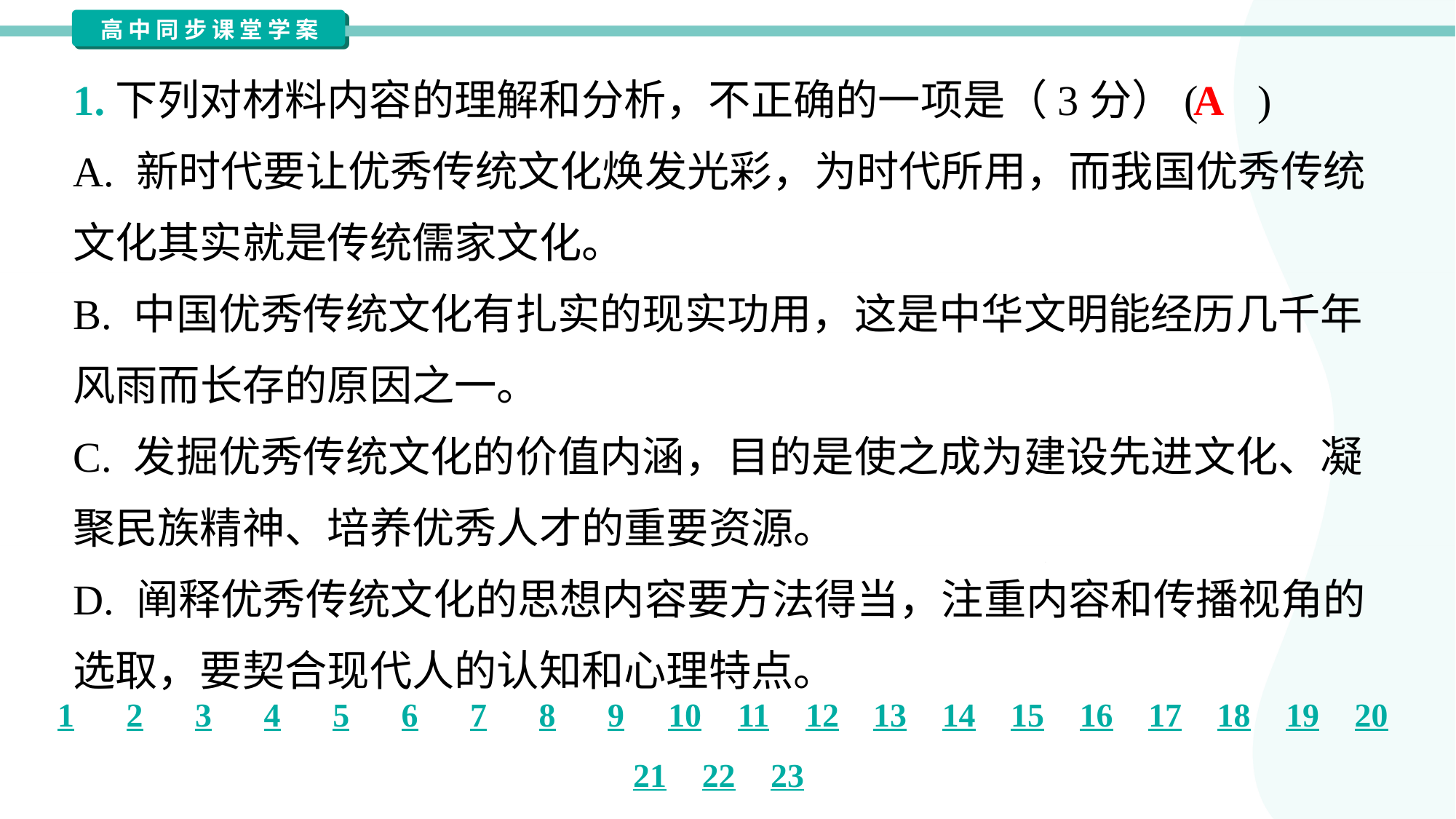

1.下列对材料内容的理解和分析，不正确的一项是（3分）(     )
A
A. 新时代要让优秀传统文化焕发光彩，为时代所用，而我国优秀传统
文化其实就是传统儒家文化。
B. 中国优秀传统文化有扎实的现实功用，这是中华文明能经历几千年
风雨而长存的原因之一。
C. 发掘优秀传统文化的价值内涵，目的是使之成为建设先进文化、凝
聚民族精神、培养优秀人才的重要资源。
D. 阐释优秀传统文化的思想内容要方法得当，注重内容和传播视角的
选取，要契合现代人的认知和心理特点。